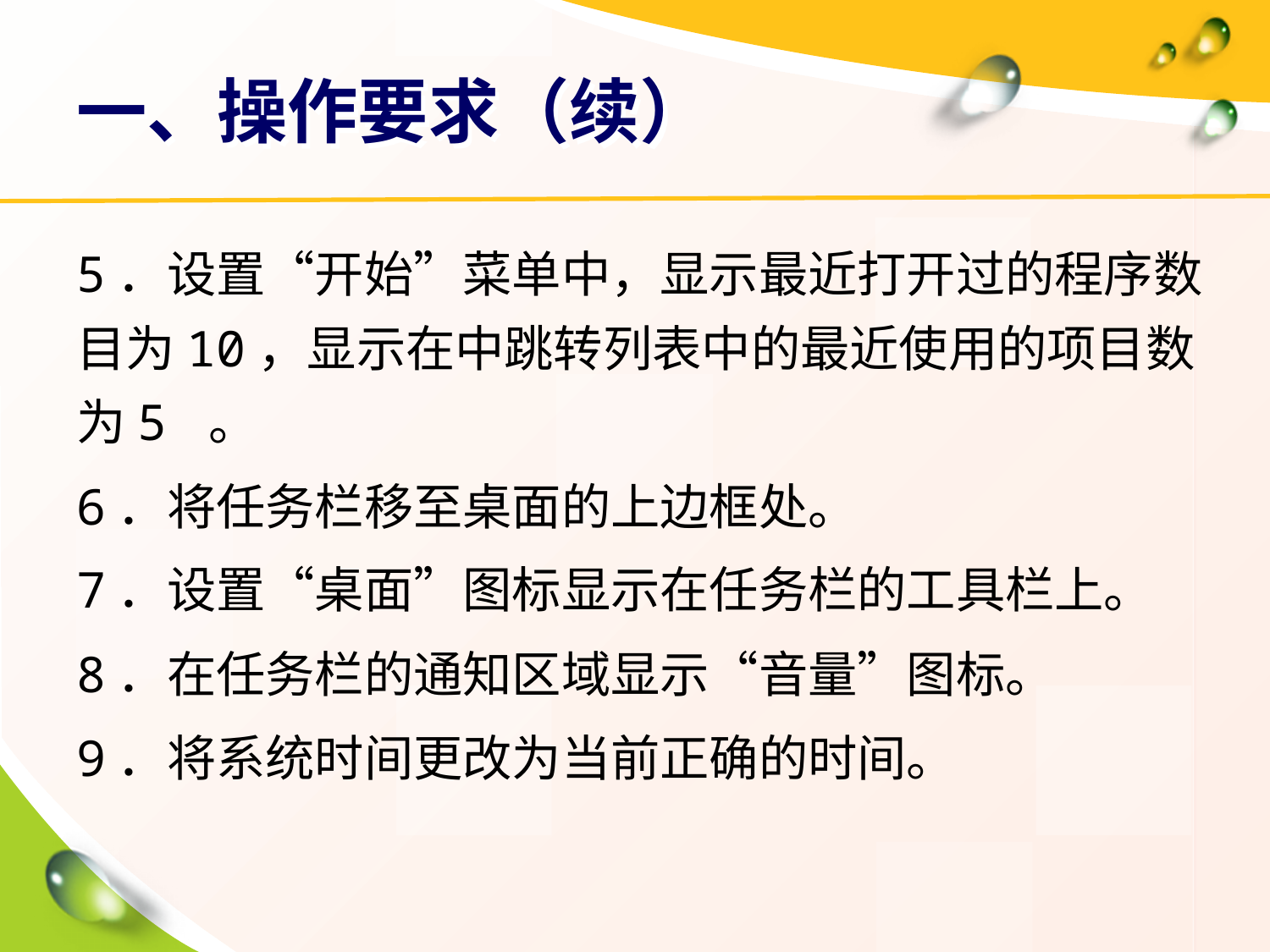

# 一、操作要求（续）
5．设置“开始”菜单中，显示最近打开过的程序数目为10，显示在中跳转列表中的最近使用的项目数为5 。
6．将任务栏移至桌面的上边框处。
7．设置“桌面”图标显示在任务栏的工具栏上。
8．在任务栏的通知区域显示“音量”图标。
9．将系统时间更改为当前正确的时间。